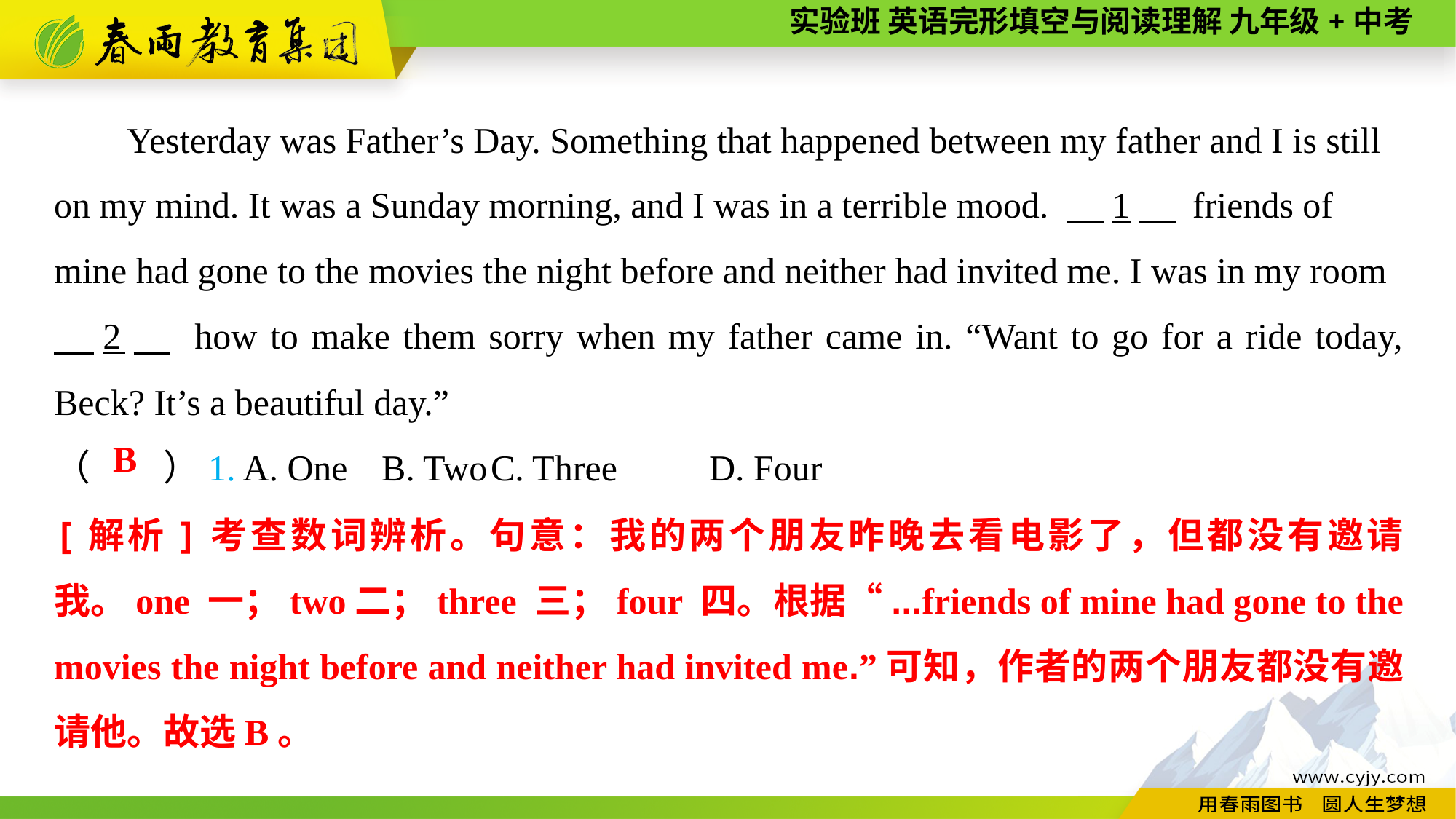

Yesterday was Father’s Day. Something that happened between my father and I is still on my mind. It was a Sunday morning, and I was in a terrible mood. 　1　 friends of mine had gone to the movies the night before and neither had invited me. I was in my room
　2　 how to make them sorry when my father came in. “Want to go for a ride today, Beck? It’s a beautiful day.”
（　　）1. A. One	B. Two	C. Three	D. Four
B
[解析]考查数词辨析。句意：我的两个朋友昨晚去看电影了，但都没有邀请我。one 一；two二；three 三；four 四。根据“...friends of mine had gone to the movies the night before and neither had invited me.”可知，作者的两个朋友都没有邀请他。故选B。